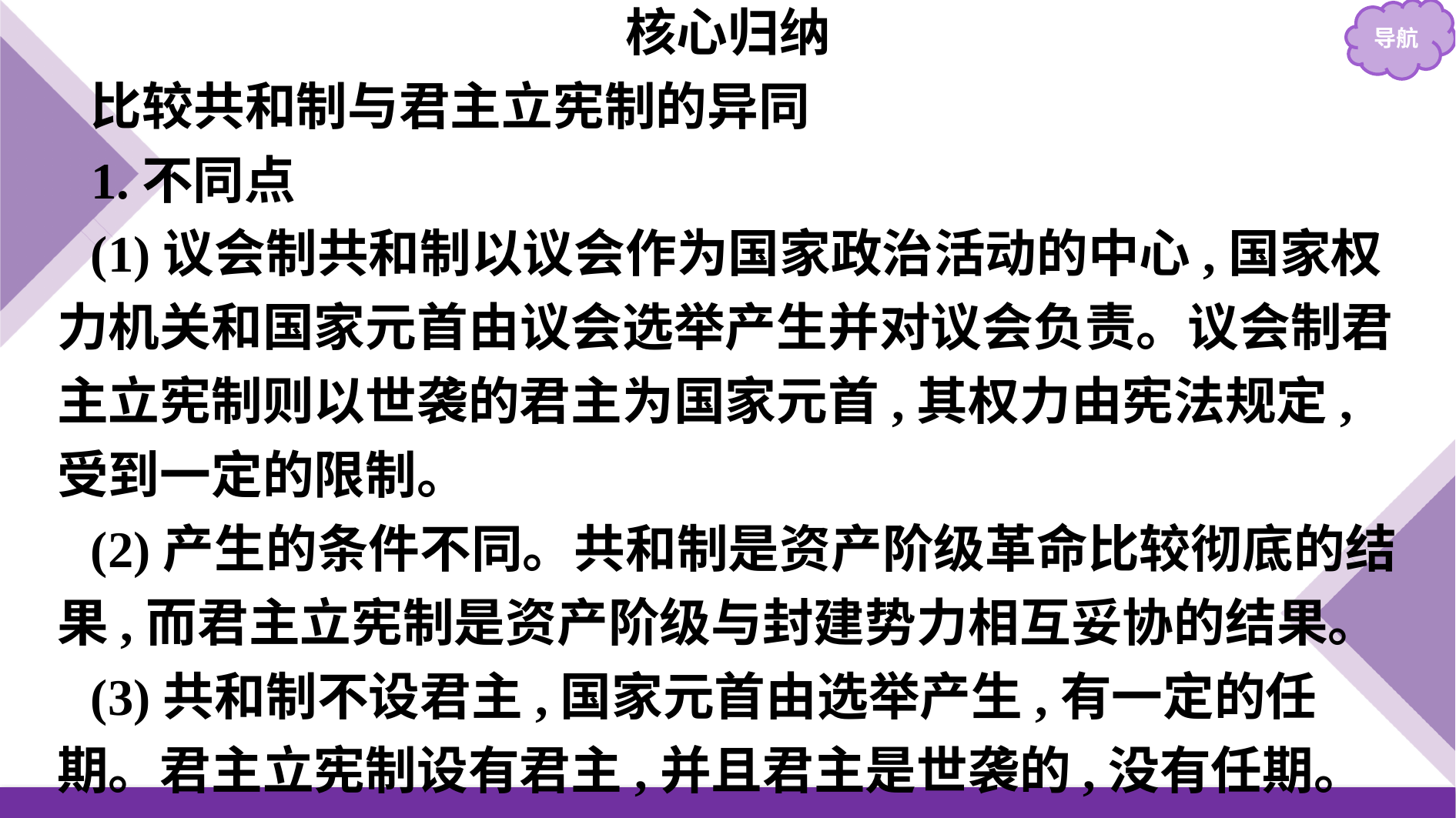

核心归纳
比较共和制与君主立宪制的异同
1.不同点
(1)议会制共和制以议会作为国家政治活动的中心,国家权力机关和国家元首由议会选举产生并对议会负责。议会制君主立宪制则以世袭的君主为国家元首,其权力由宪法规定,受到一定的限制。
(2)产生的条件不同。共和制是资产阶级革命比较彻底的结果,而君主立宪制是资产阶级与封建势力相互妥协的结果。
(3)共和制不设君主,国家元首由选举产生,有一定的任期。君主立宪制设有君主,并且君主是世袭的,没有任期。